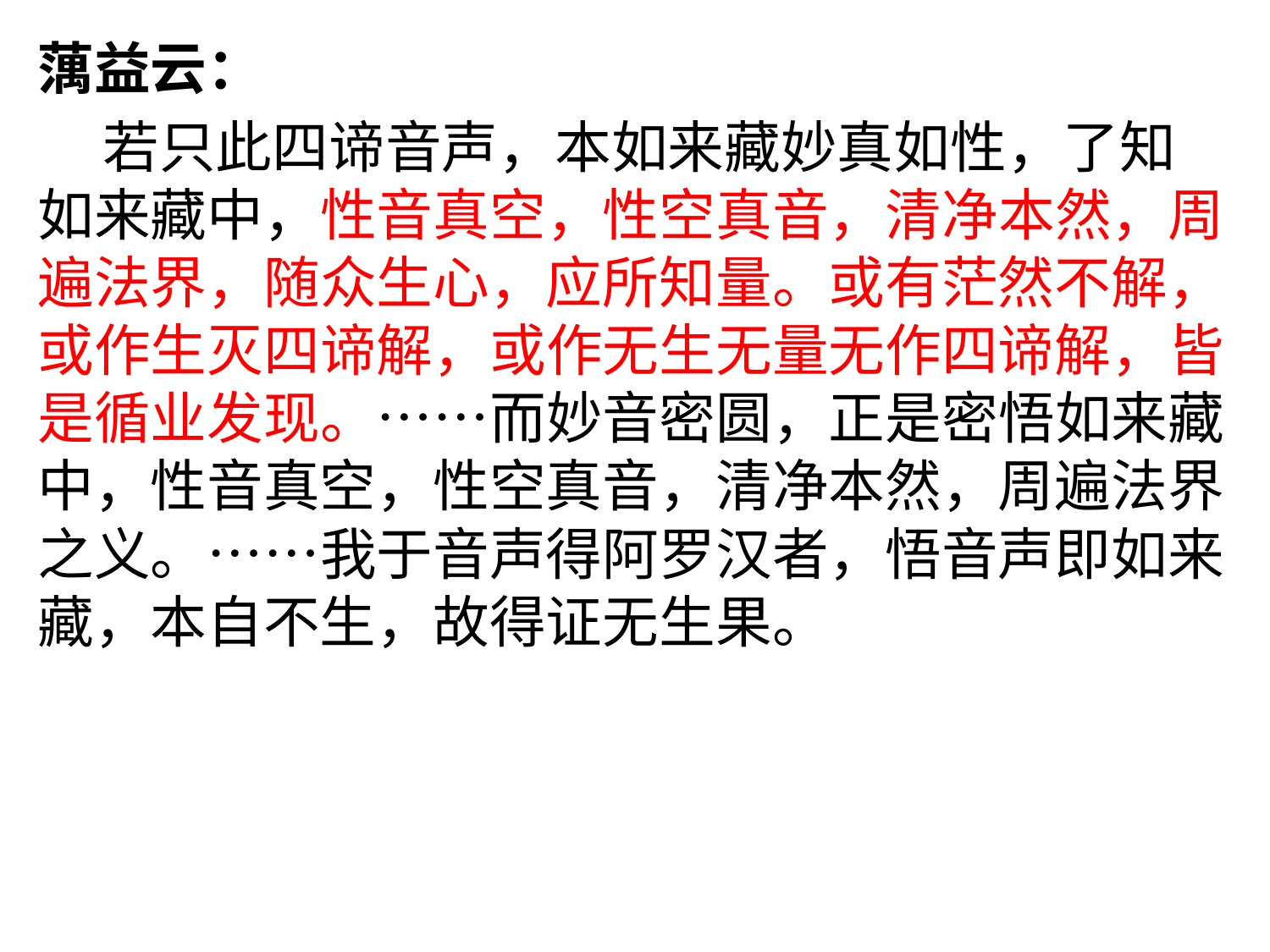

蕅益云：
    若只此四谛音声，本如来藏妙真如性，了知如来藏中，性音真空，性空真音，清净本然，周遍法界，随众生心，应所知量。或有茫然不解，或作生灭四谛解，或作无生无量无作四谛解，皆是循业发现。……而妙音密圆，正是密悟如来藏中，性音真空，性空真音，清净本然，周遍法界之义。……我于音声得阿罗汉者，悟音声即如来藏，本自不生，故得证无生果。